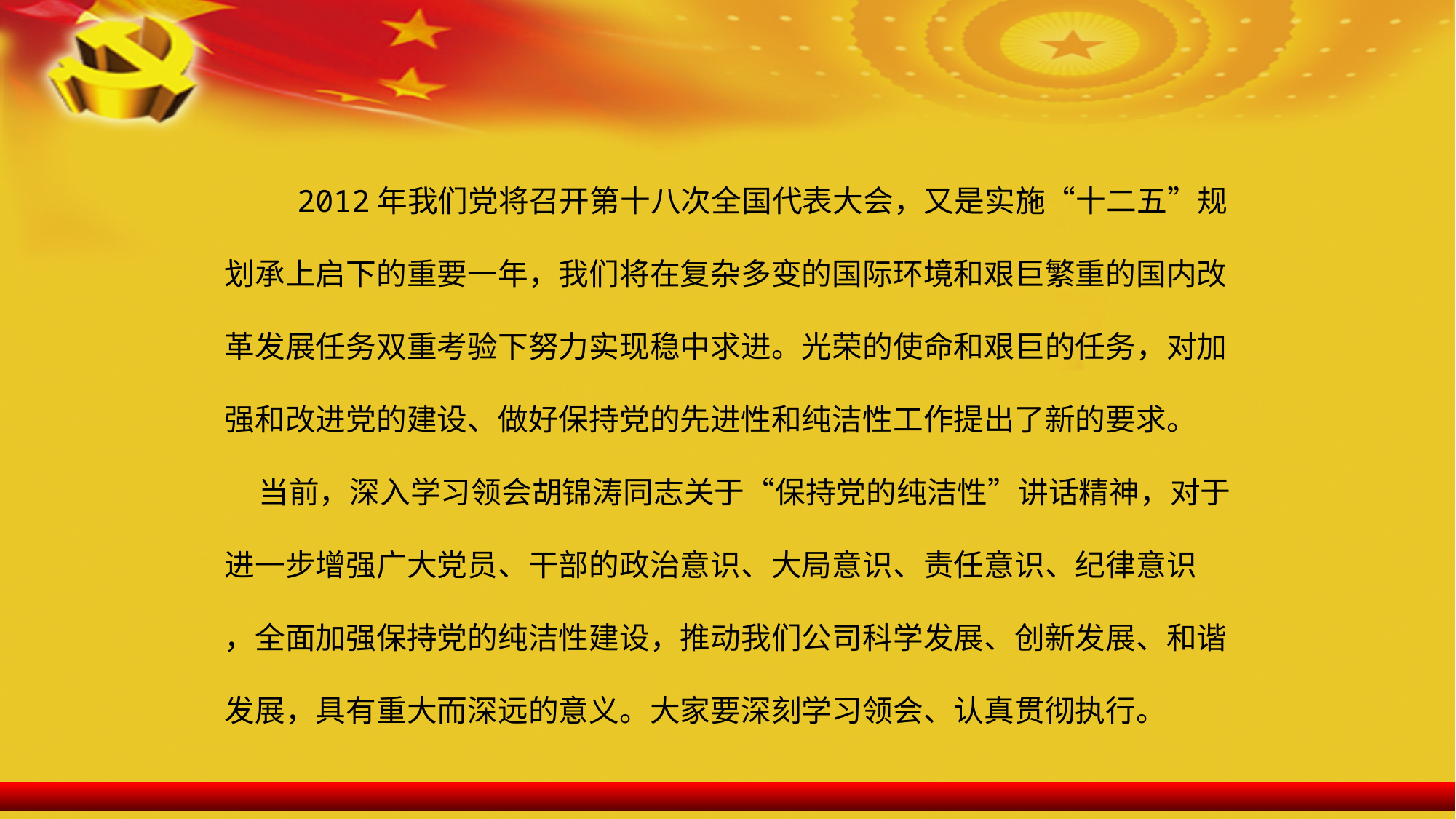

2012年我们党将召开第十八次全国代表大会，又是实施“十二五”规划承上启下的重要一年，我们将在复杂多变的国际环境和艰巨繁重的国内改革发展任务双重考验下努力实现稳中求进。光荣的使命和艰巨的任务，对加强和改进党的建设、做好保持党的先进性和纯洁性工作提出了新的要求。
    当前，深入学习领会胡锦涛同志关于“保持党的纯洁性”讲话精神，对于进一步增强广大党员、干部的政治意识、大局意识、责任意识、纪律意识
，全面加强保持党的纯洁性建设，推动我们公司科学发展、创新发展、和谐发展，具有重大而深远的意义。大家要深刻学习领会、认真贯彻执行。